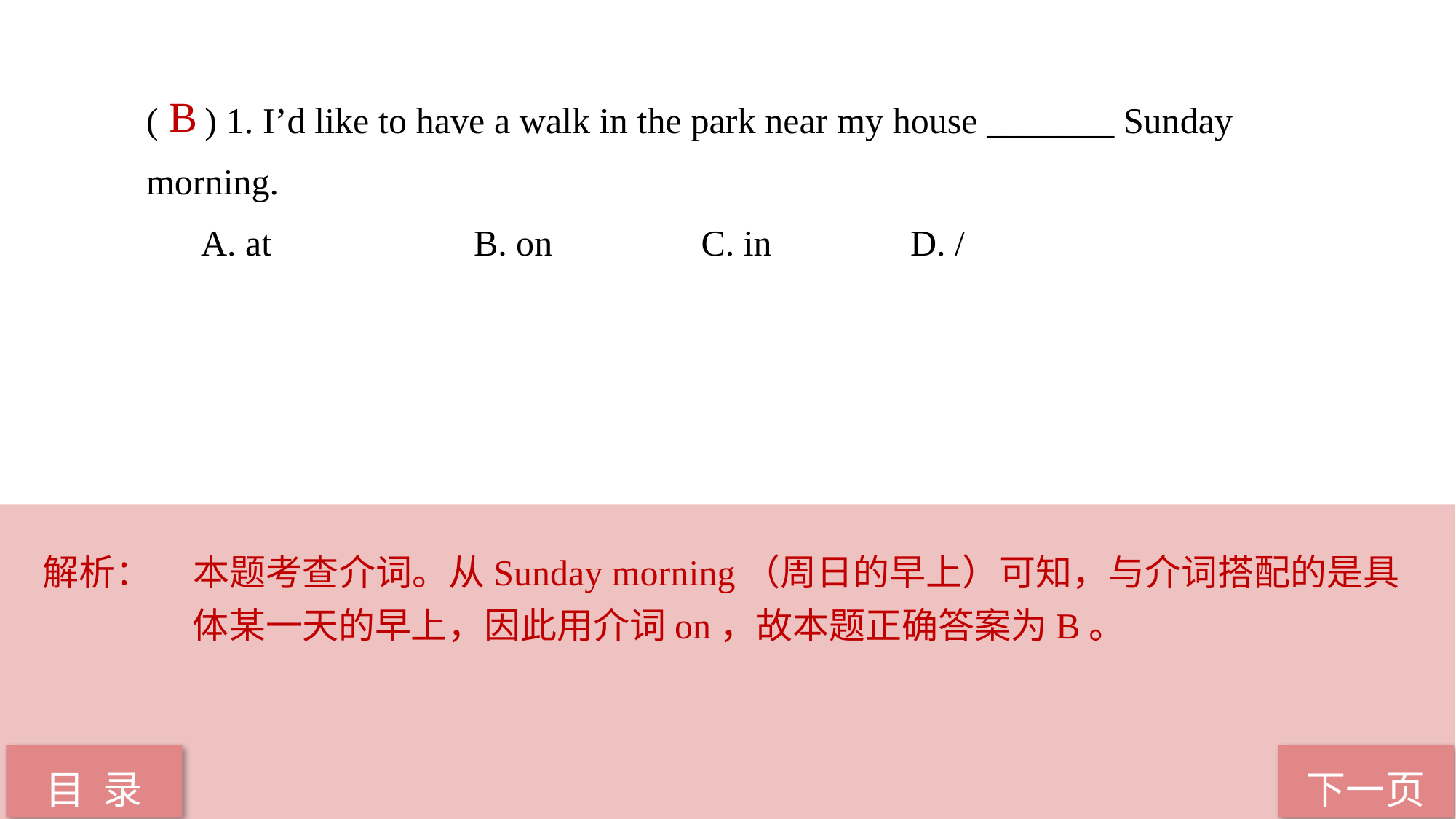

(     ) 1. I’d like to have a walk in the park near my house _______ Sunday 	morning.
A. at 		B. on		 C. in 		D. /
  B
解析：	本题考查介词。从Sunday morning（周日的早上）可知，与介词搭配的是具体某一天的早上，因此用介词on，故本题正确答案为B。